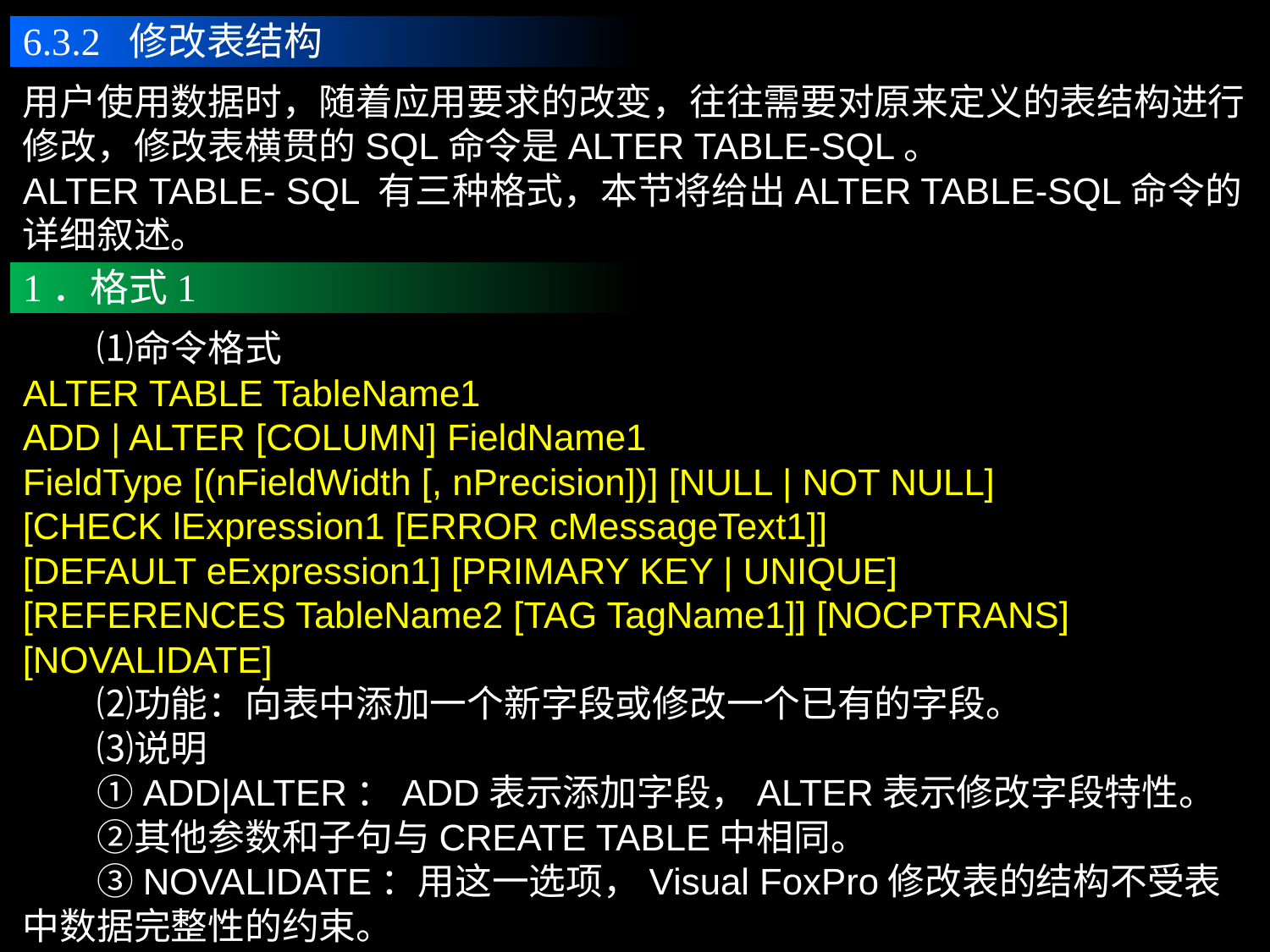

6.3.2  修改表结构
用户使用数据时，随着应用要求的改变，往往需要对原来定义的表结构进行修改，修改表横贯的SQL命令是ALTER TABLE-SQL。
ALTER TABLE- SQL 有三种格式，本节将给出ALTER TABLE-SQL命令的详细叙述。
1．格式1
　　⑴命令格式
ALTER TABLE TableName1
ADD | ALTER [COLUMN] FieldName1
FieldType [(nFieldWidth [, nPrecision])] [NULL | NOT NULL]
[CHECK lExpression1 [ERROR cMessageText1]]
[DEFAULT eExpression1] [PRIMARY KEY | UNIQUE]
[REFERENCES TableName2 [TAG TagName1]] [NOCPTRANS]
[NOVALIDATE]
　　⑵功能：向表中添加一个新字段或修改一个已有的字段。
　　⑶说明
　　①ADD|ALTER：ADD表示添加字段，ALTER表示修改字段特性。
　　②其他参数和子句与CREATE TABLE中相同。
　　③NOVALIDATE：用这一选项，Visual FoxPro修改表的结构不受表中数据完整性的约束。